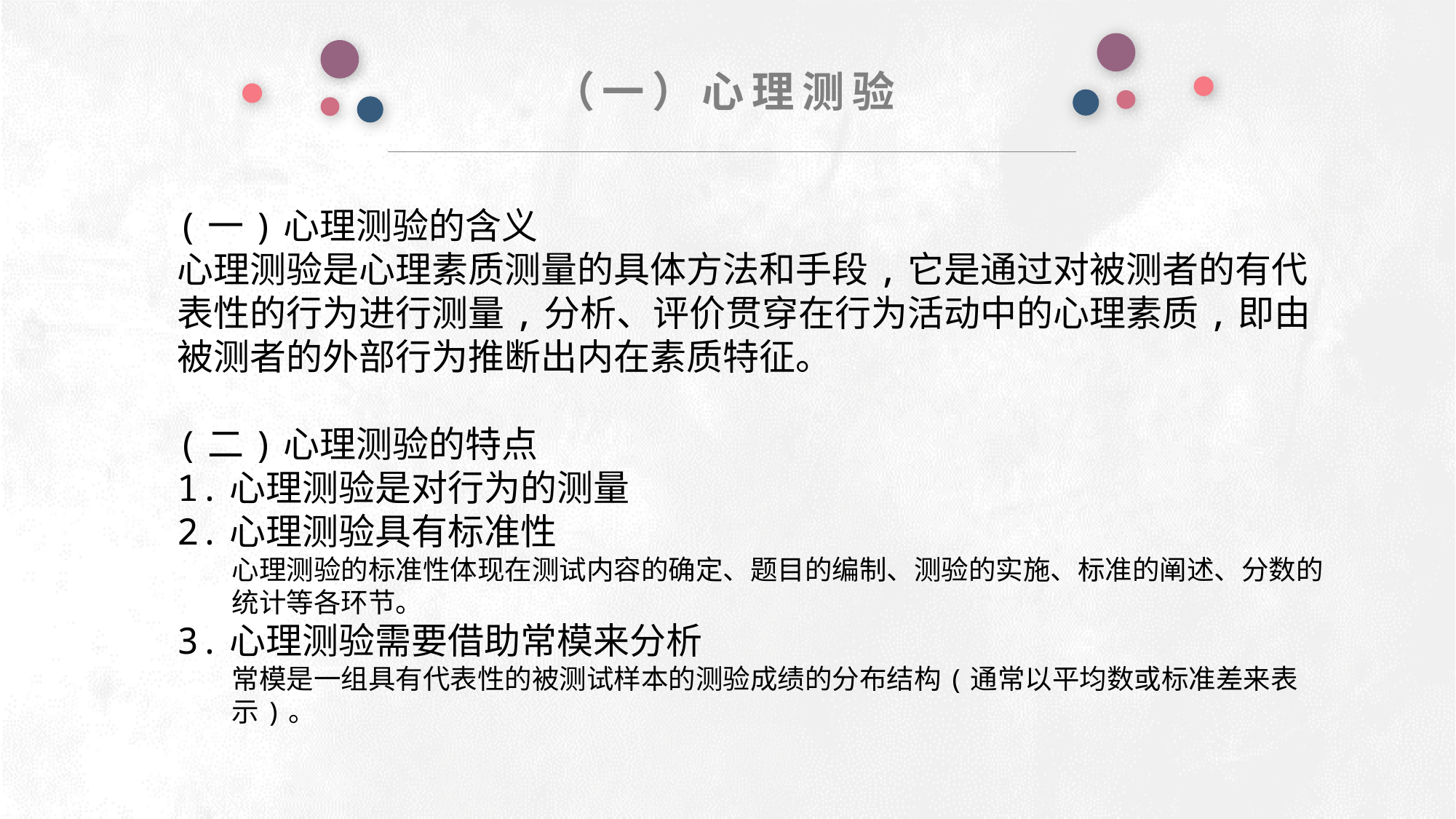

（一）心理测验

(一)心理测验的含义
心理测验是心理素质测量的具体方法和手段,它是通过对被测者的有代表性的行为进行测量,分析、评价贯穿在行为活动中的心理素质,即由被测者的外部行为推断出内在素质特征。

(二)心理测验的特点
1.心理测验是对行为的测量
2.心理测验具有标准性
心理测验的标准性体现在测试内容的确定、题目的编制、测验的实施、标准的阐述、分数的统计等各环节。
3.心理测验需要借助常模来分析
常模是一组具有代表性的被测试样本的测验成绩的分布结构(通常以平均数或标准差来表示)。

e7d195523061f1c0deeec63e560781cfd59afb0ea006f2a87ABB68BF51EA6619813959095094C18C62A12F549504892A4AAA8C1554C6663626E05CA27F281A14E6983772AFC3FB97135759321DEA3D70CCCB10945EC5A0322096E752803368C2184698845E3CCD6DB7F651295A8E4F3FDC19EA64A2B4A4AC1434B55AAE41CF0BF61B375C23F3039959E085EE760725AA